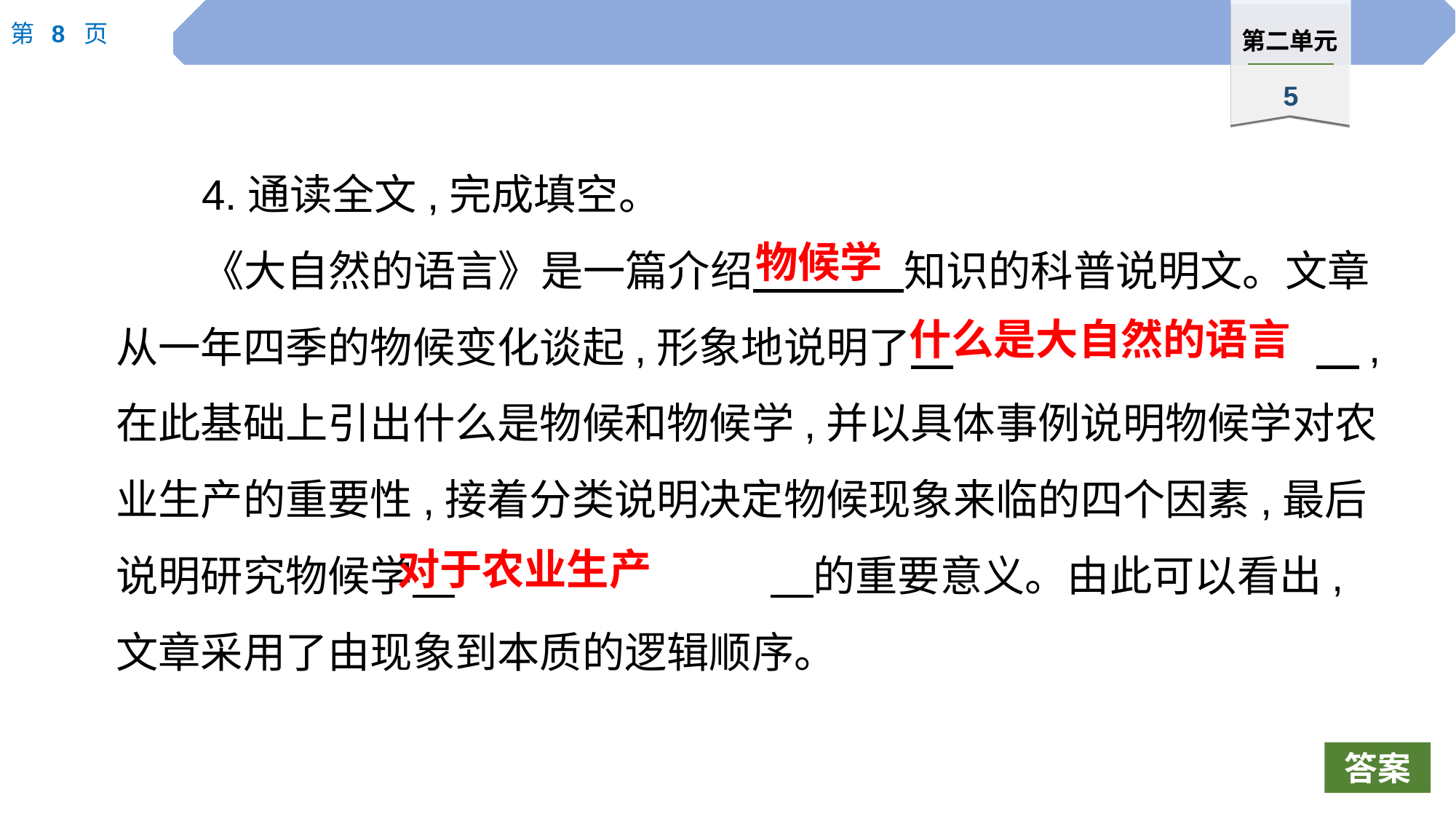

4.通读全文,完成填空。
《大自然的语言》是一篇介绍　       　知识的科普说明文。文章从一年四季的物候变化谈起,形象地说明了　				　,在此基础上引出什么是物候和物候学,并以具体事例说明物候学对农业生产的重要性,接着分类说明决定物候现象来临的四个因素,最后说明研究物候学　			　的重要意义。由此可以看出,文章采用了由现象到本质的逻辑顺序。
物候学
什么是大自然的语言
对于农业生产
答案